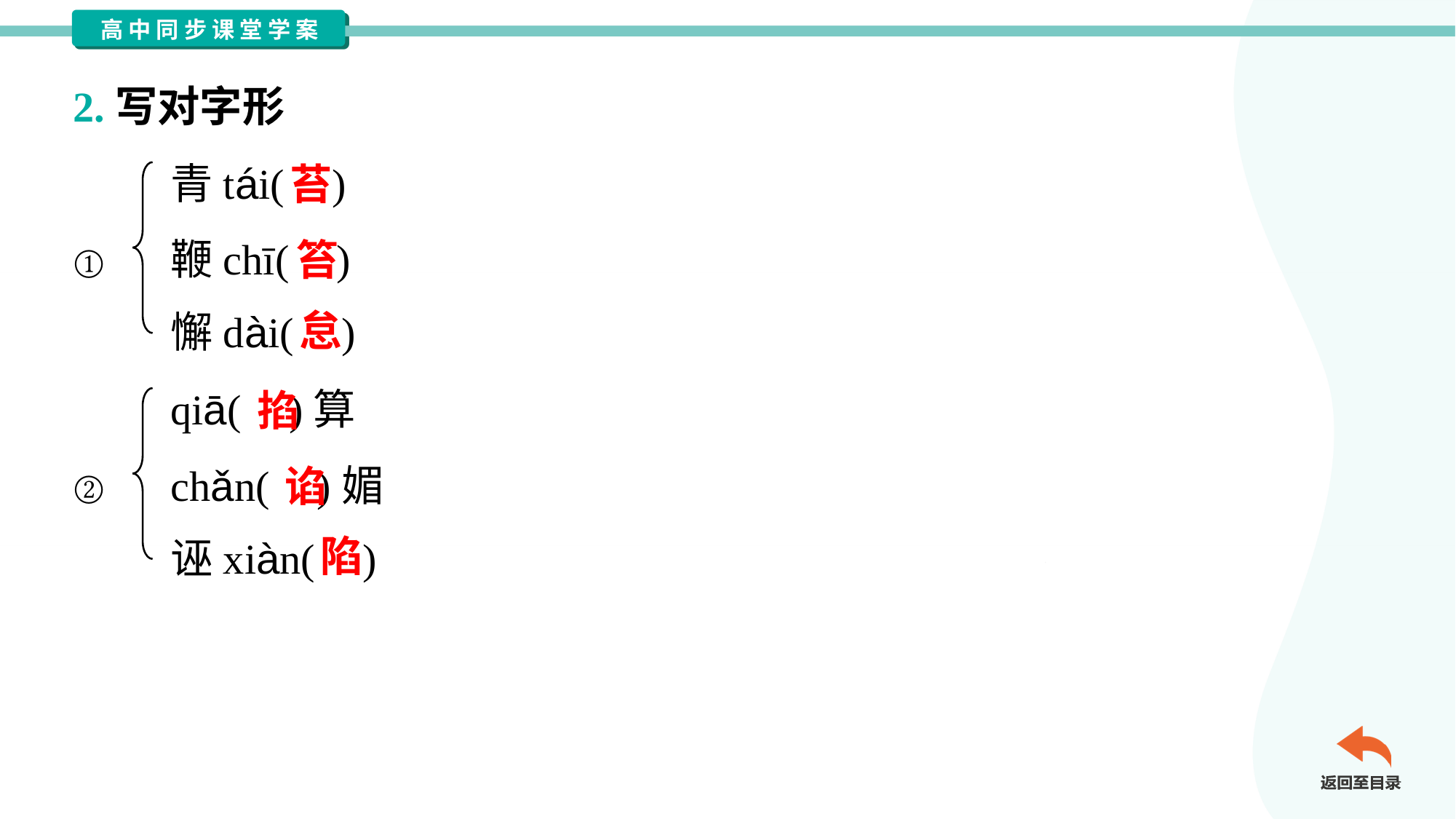

2.写对字形
青tái(    )
鞭chī(    )
懈dài(    )
苔

笞
①

怠
qiā(    )算
chǎn(    )媚
诬xiàn(    )
掐

谄
②

陷